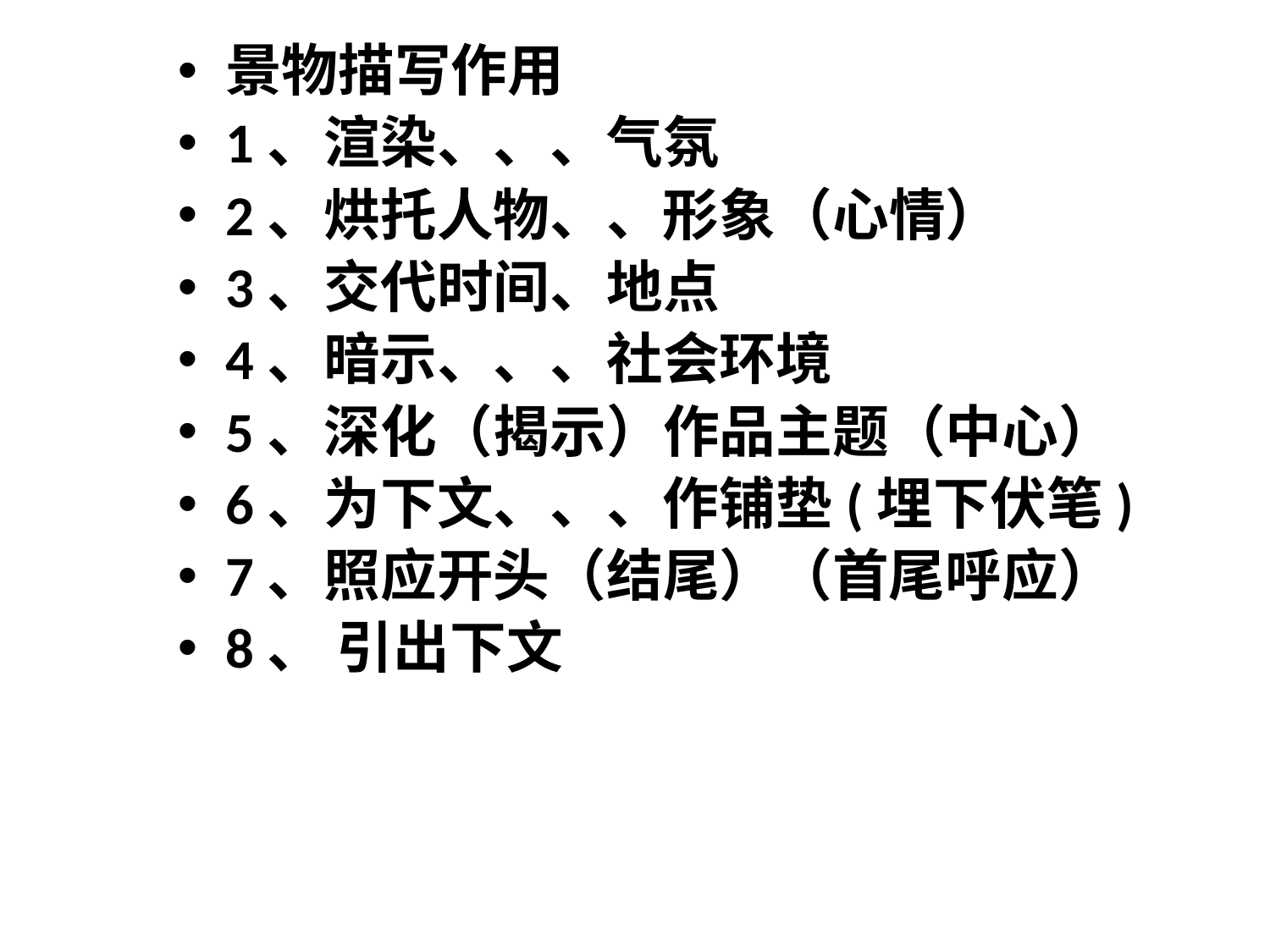

景物描写作用
1、渲染、、、气氛
2、烘托人物、、形象（心情）
3、交代时间、地点
4、暗示、、、社会环境
5、深化（揭示）作品主题（中心）
6、为下文、、、作铺垫(埋下伏笔)
7、照应开头（结尾）（首尾呼应）
8、 引出下文